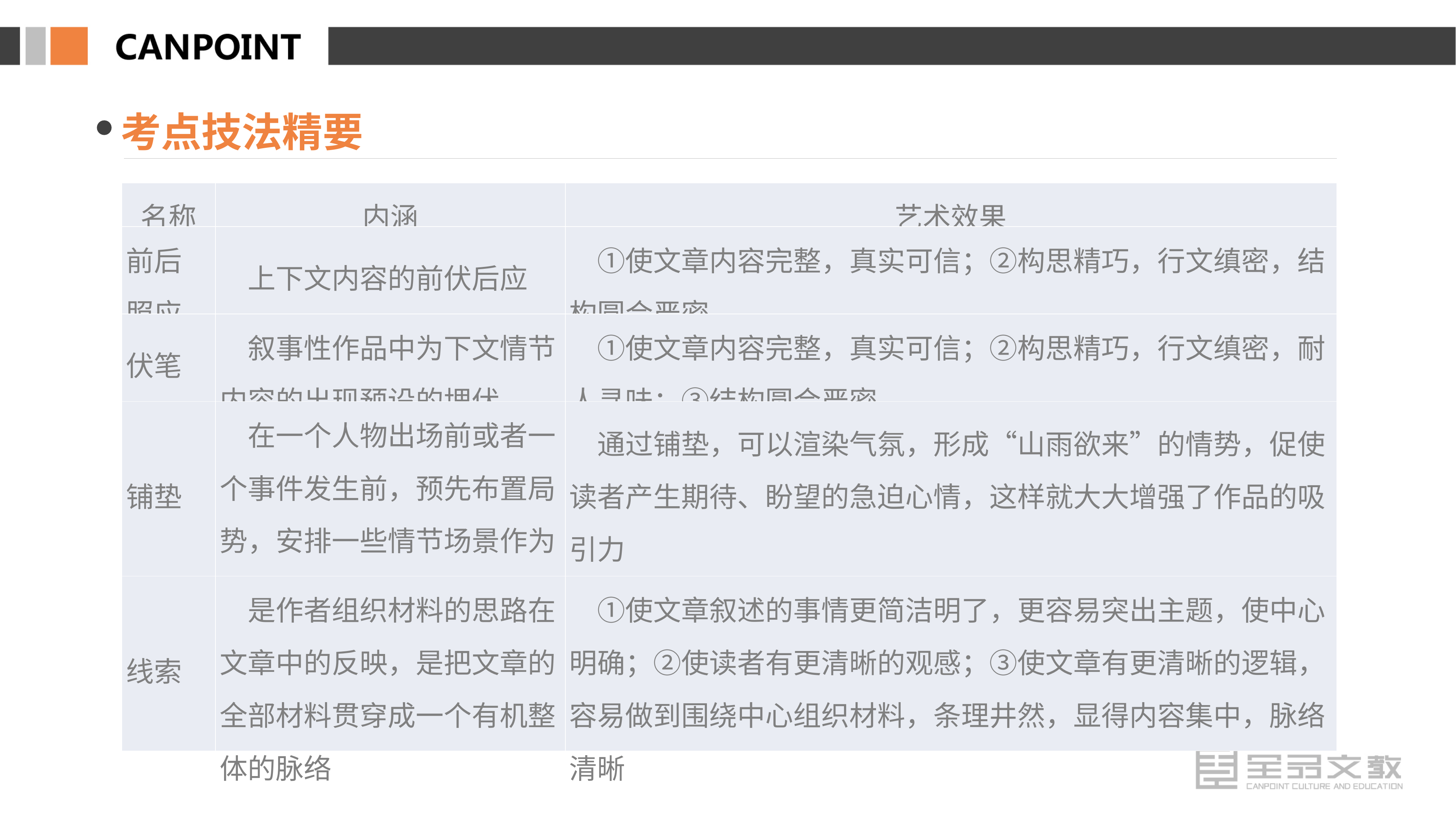

考点技法精要

| 名称 | 内涵 | 艺术效果 |
| --- | --- | --- |
| 前后 照应 | 上下文内容的前伏后应 | ①使文章内容完整，真实可信；②构思精巧，行文缜密，结构圆合严密 |
| 伏笔 | 叙事性作品中为下文情节内容的出现预设的埋伏 | ①使文章内容完整，真实可信；②构思精巧，行文缜密，耐人寻味；③结构圆合严密 |
| 铺垫 | 在一个人物出场前或者一个事件发生前，预先布置局势，安排一些情节场景作为征兆，制造气氛 | 通过铺垫，可以渲染气氛，形成“山雨欲来”的情势，促使读者产生期待、盼望的急迫心情，这样就大大增强了作品的吸引力 |
| 线索 | 是作者组织材料的思路在文章中的反映，是把文章的全部材料贯穿成一个有机整体的脉络 | ①使文章叙述的事情更简洁明了，更容易突出主题，使中心明确；②使读者有更清晰的观感；③使文章有更清晰的逻辑，容易做到围绕中心组织材料，条理井然，显得内容集中，脉络清晰 |